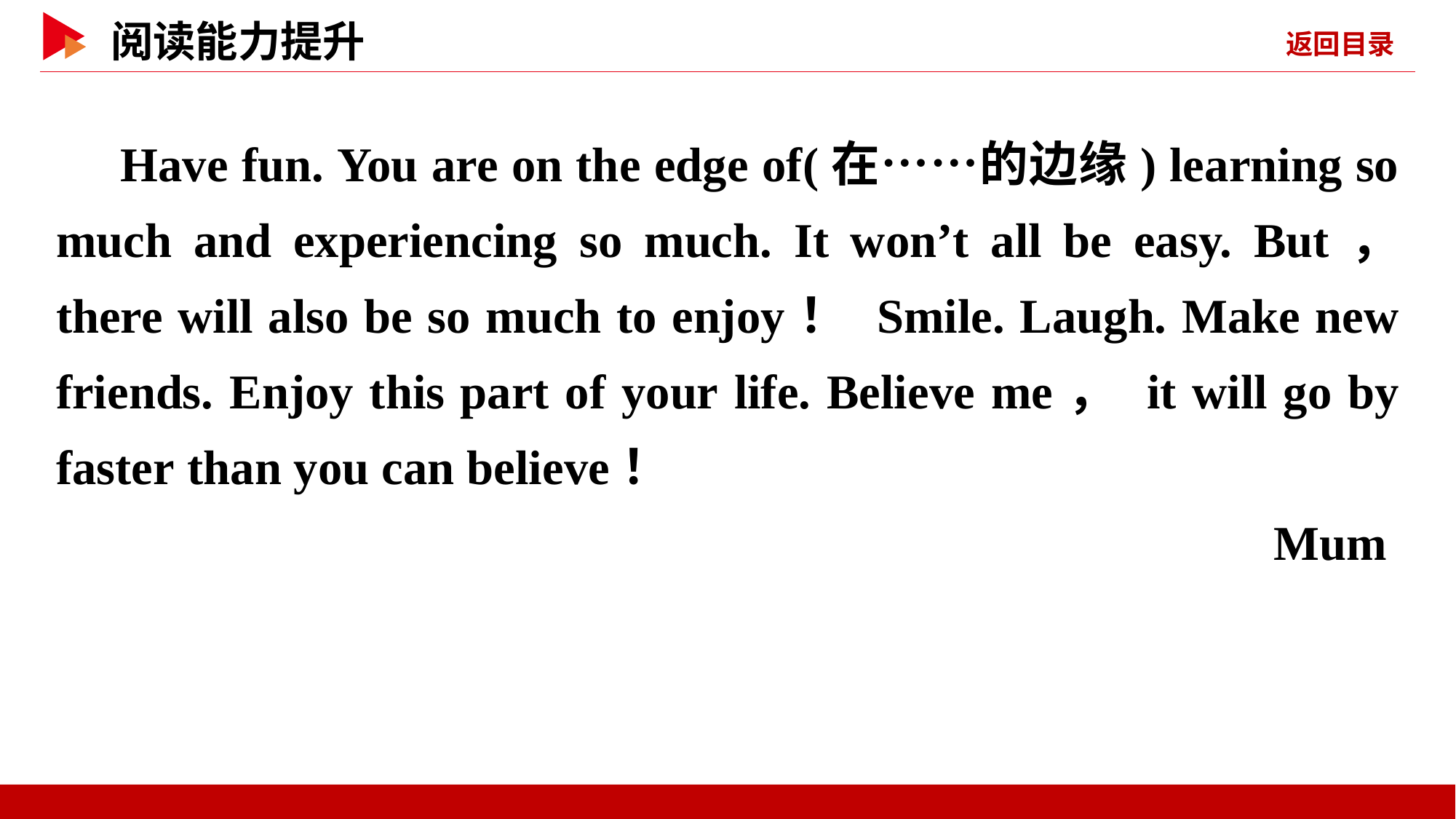

Have fun. You are on the edge of(在……的边缘) learning so much and experiencing so much. It won’t all be easy. But， there will also be so much to enjoy！ Smile. Laugh. Make new friends. Enjoy this part of your life. Believe me， it will go by faster than you can believe！
Mum